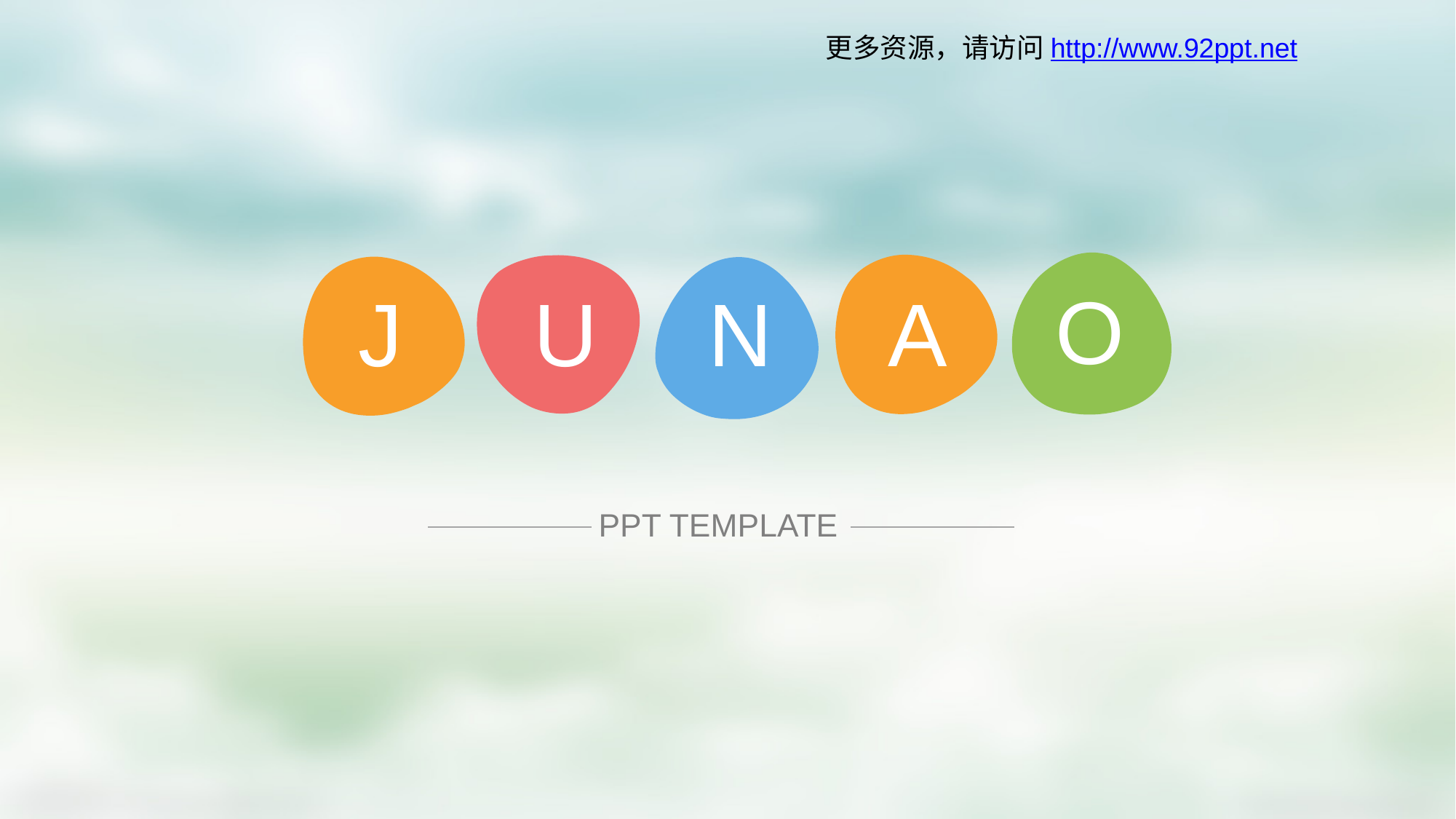

更多资源，请访问http://www.92ppt.net

O
J
U
N
A
PPT TEMPLATE